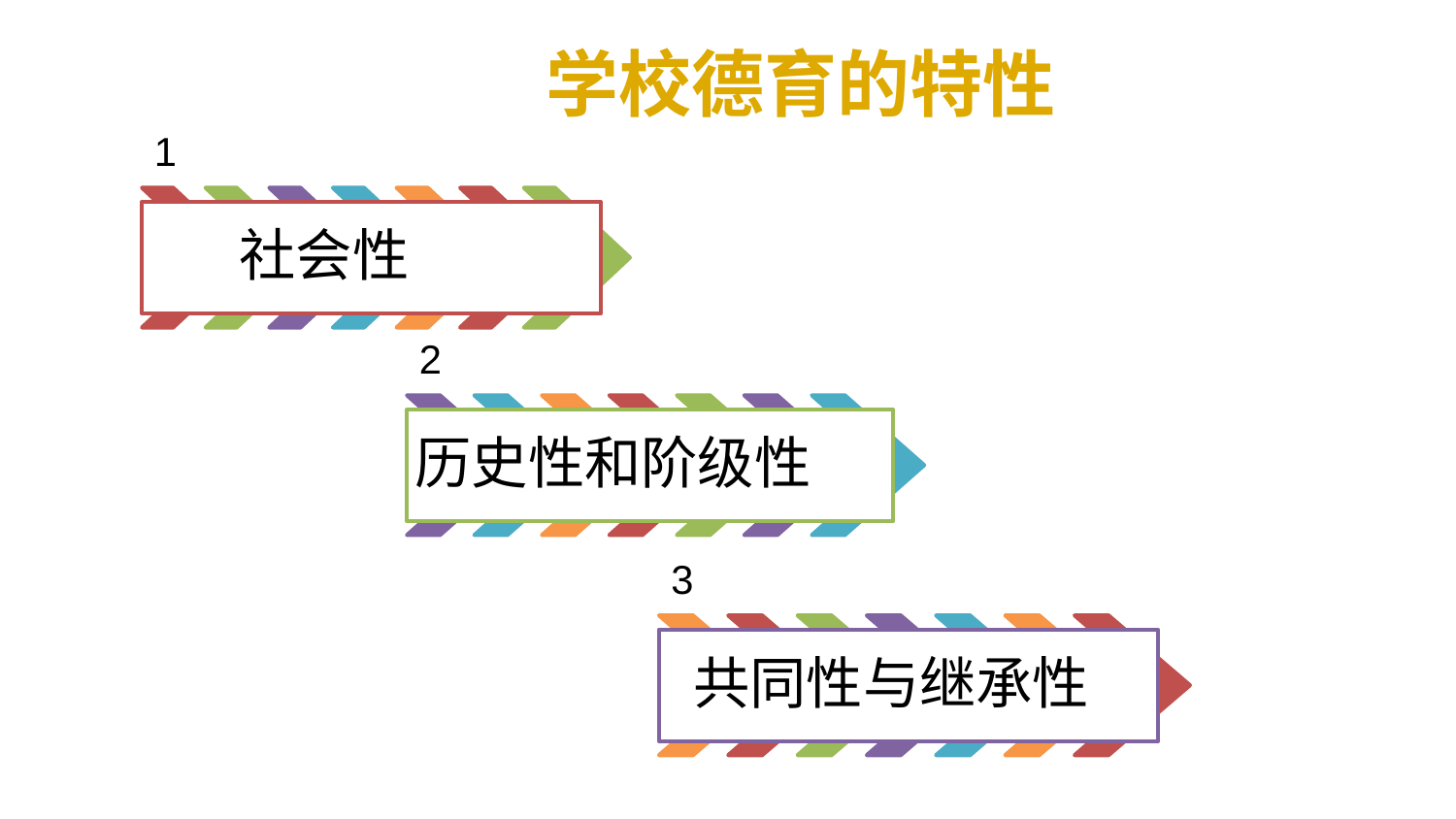

学校德育的特性
1

      社会性
2

历史性和阶级性
3

 共同性与继承性